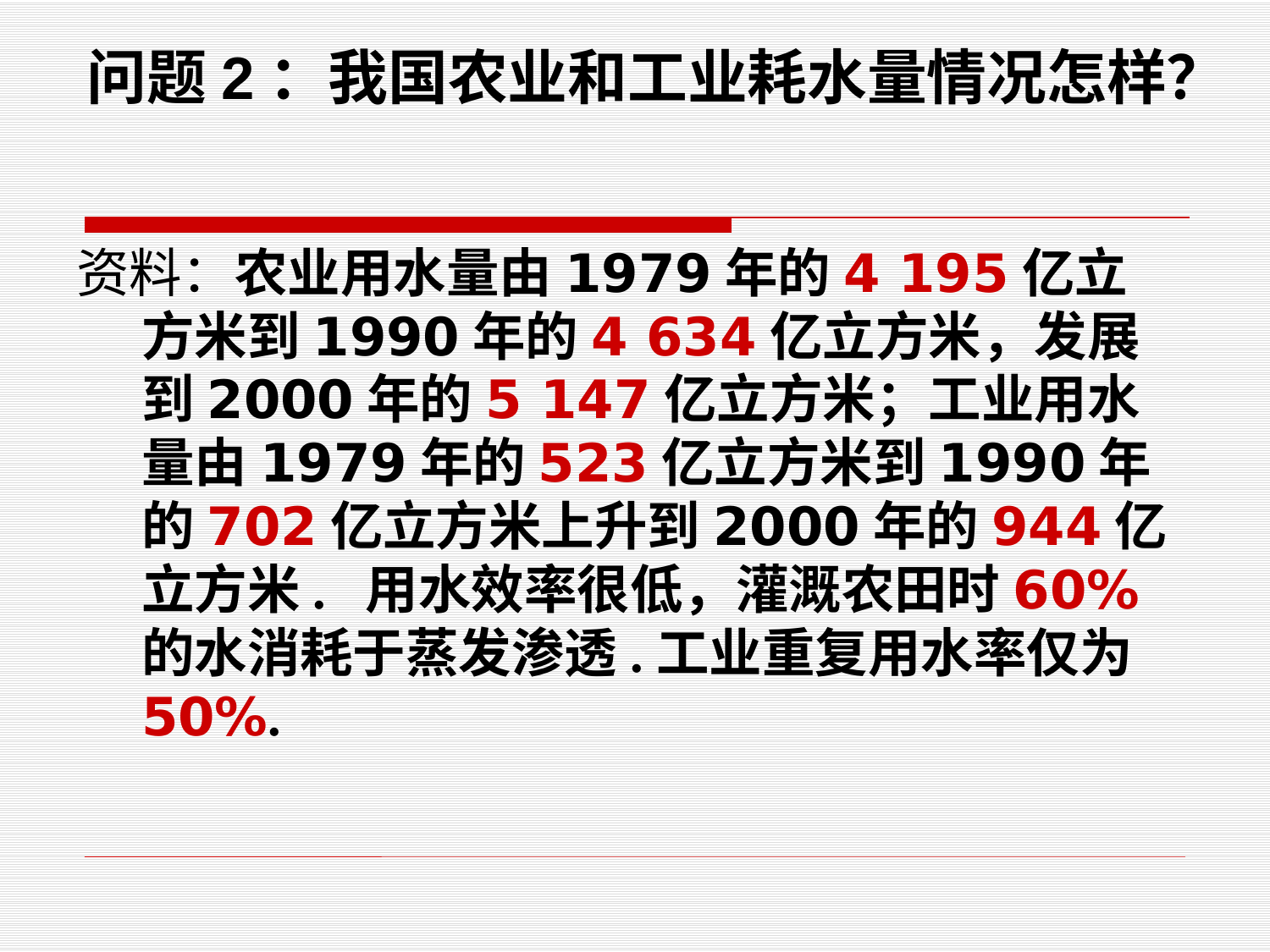

# 问题2：我国农业和工业耗水量情况怎样？
资料：农业用水量由1979年的4 195亿立方米到1990年的4 634亿立方米，发展到2000年的5 147亿立方米；工业用水量由1979年的523亿立方米到1990年的702亿立方米上升到2000年的944亿立方米.  用水效率很低，灌溉农田时60%的水消耗于蒸发渗透.工业重复用水率仅为50%.